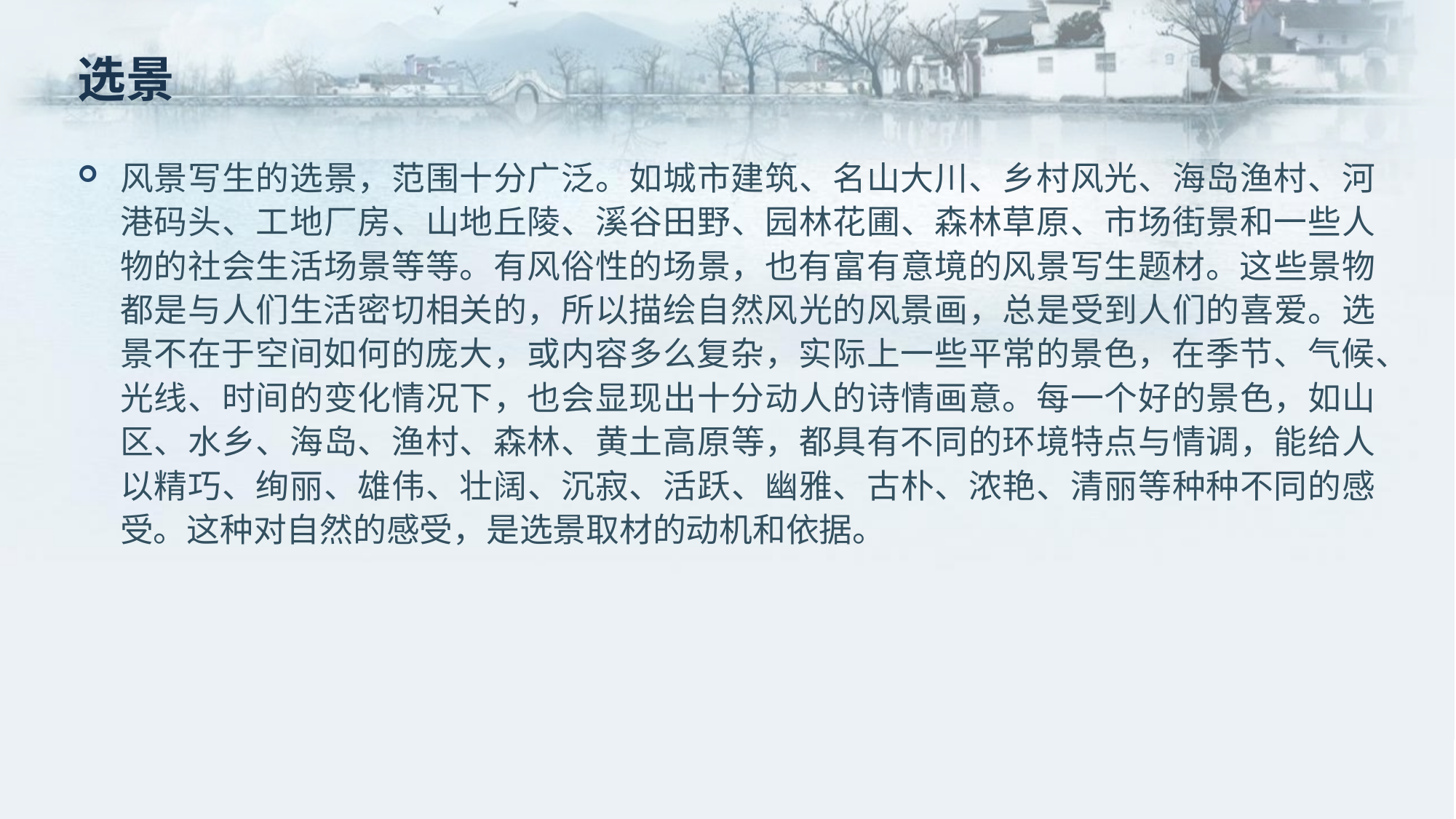

# 选景
风景写生的选景，范围十分广泛。如城市建筑、名山大川、乡村风光、海岛渔村、河港码头、工地厂房、山地丘陵、溪谷田野、园林花圃、森林草原、市场街景和一些人物的社会生活场景等等。有风俗性的场景，也有富有意境的风景写生题材。这些景物都是与人们生活密切相关的，所以描绘自然风光的风景画，总是受到人们的喜爱。选景不在于空间如何的庞大，或内容多么复杂，实际上一些平常的景色，在季节、气候、光线、时间的变化情况下，也会显现出十分动人的诗情画意。每一个好的景色，如山区、水乡、海岛、渔村、森林、黄土高原等，都具有不同的环境特点与情调，能给人以精巧、绚丽、雄伟、壮阔、沉寂、活跃、幽雅、古朴、浓艳、清丽等种种不同的感受。这种对自然的感受，是选景取材的动机和依据。